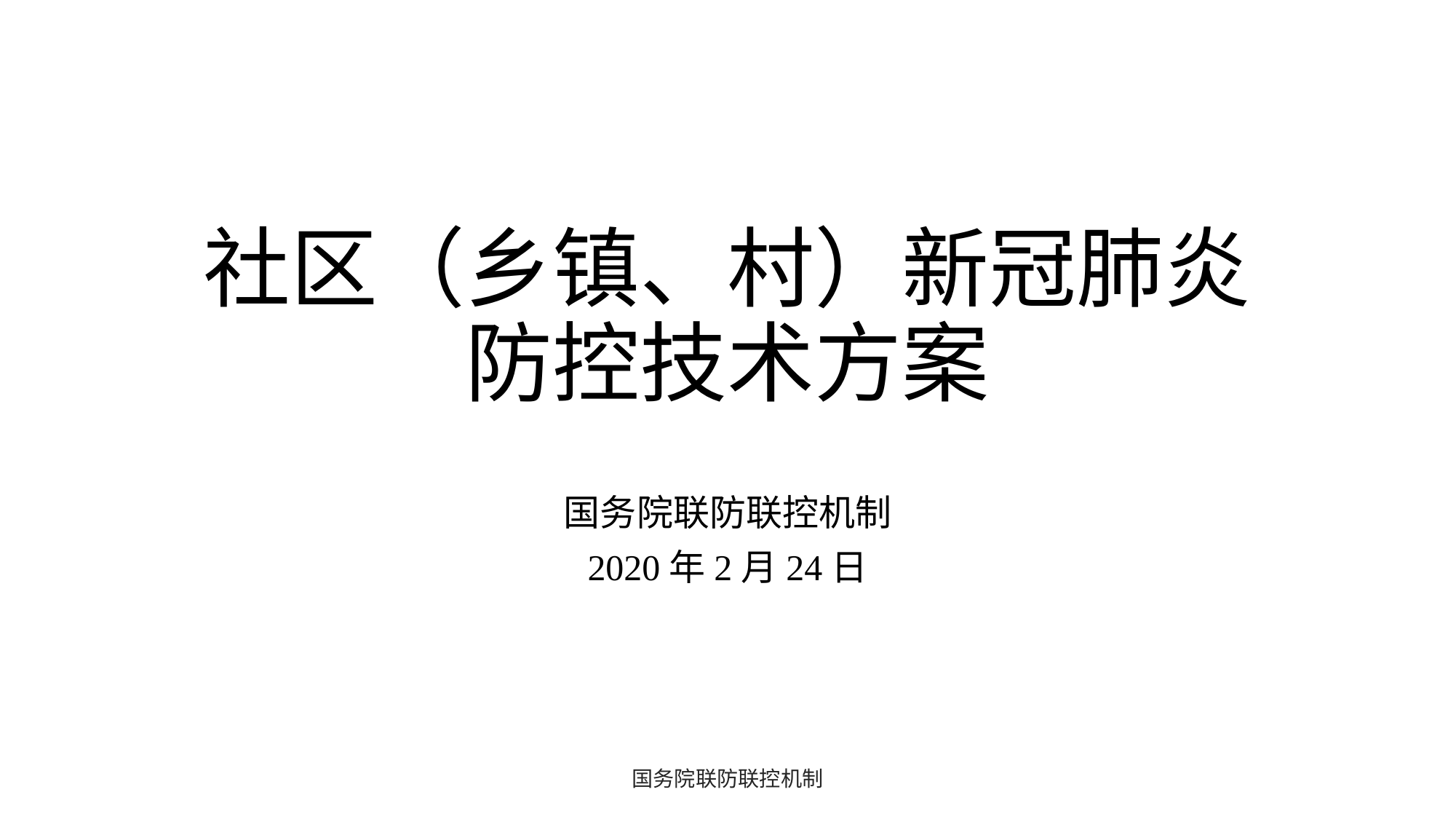

# 社区（乡镇、村）新冠肺炎 防控技术方案

国务院联防联控机制
2020年2月24日

国务院联防联控机制
1